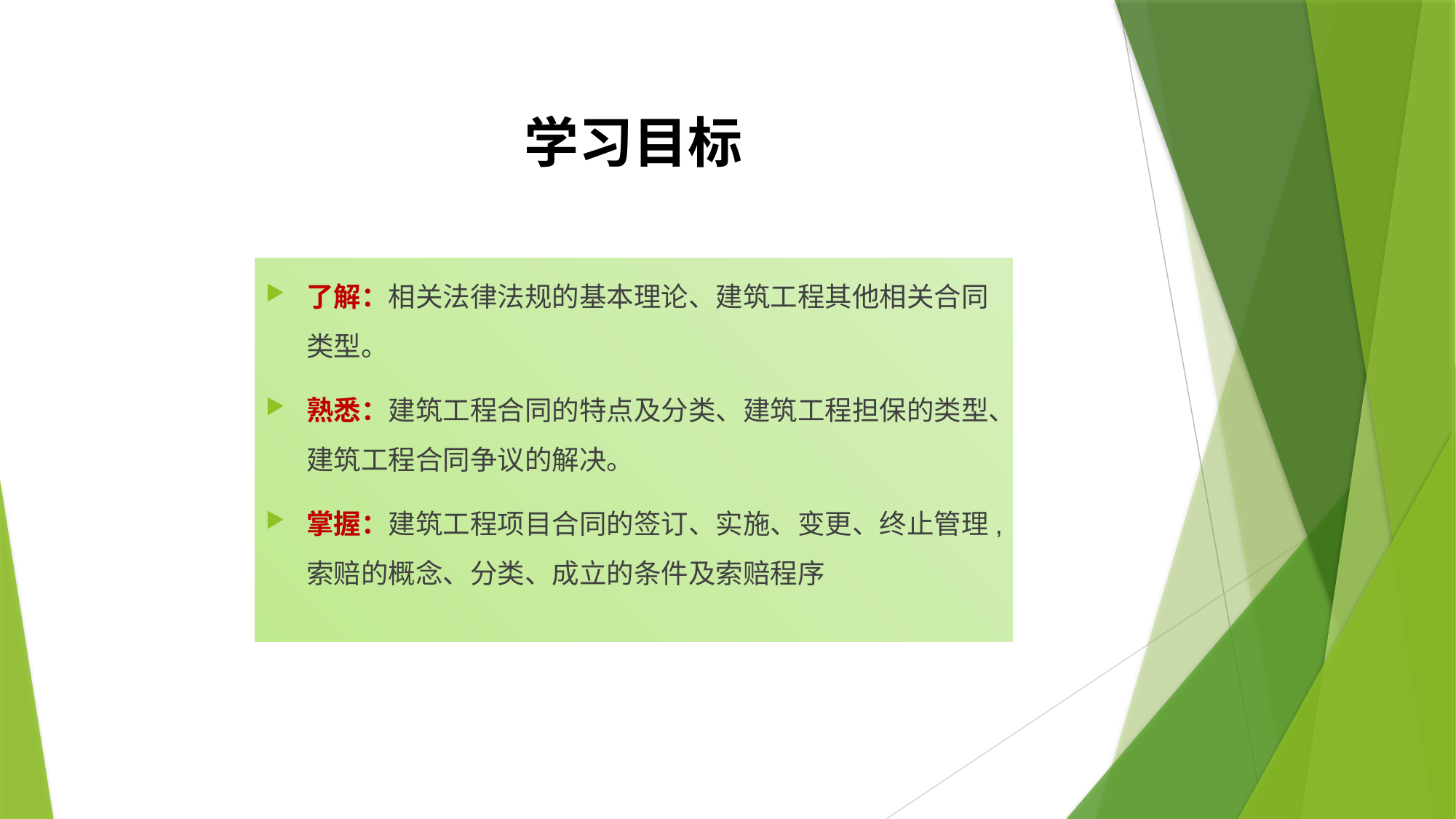

# 学习目标
了解：相关法律法规的基本理论、建筑工程其他相关合同类型。
熟悉：建筑工程合同的特点及分类、建筑工程担保的类型、建筑工程合同争议的解决。
掌握：建筑工程项目合同的签订、实施、变更、终止管理,索赔的概念、分类、成立的条件及索赔程序